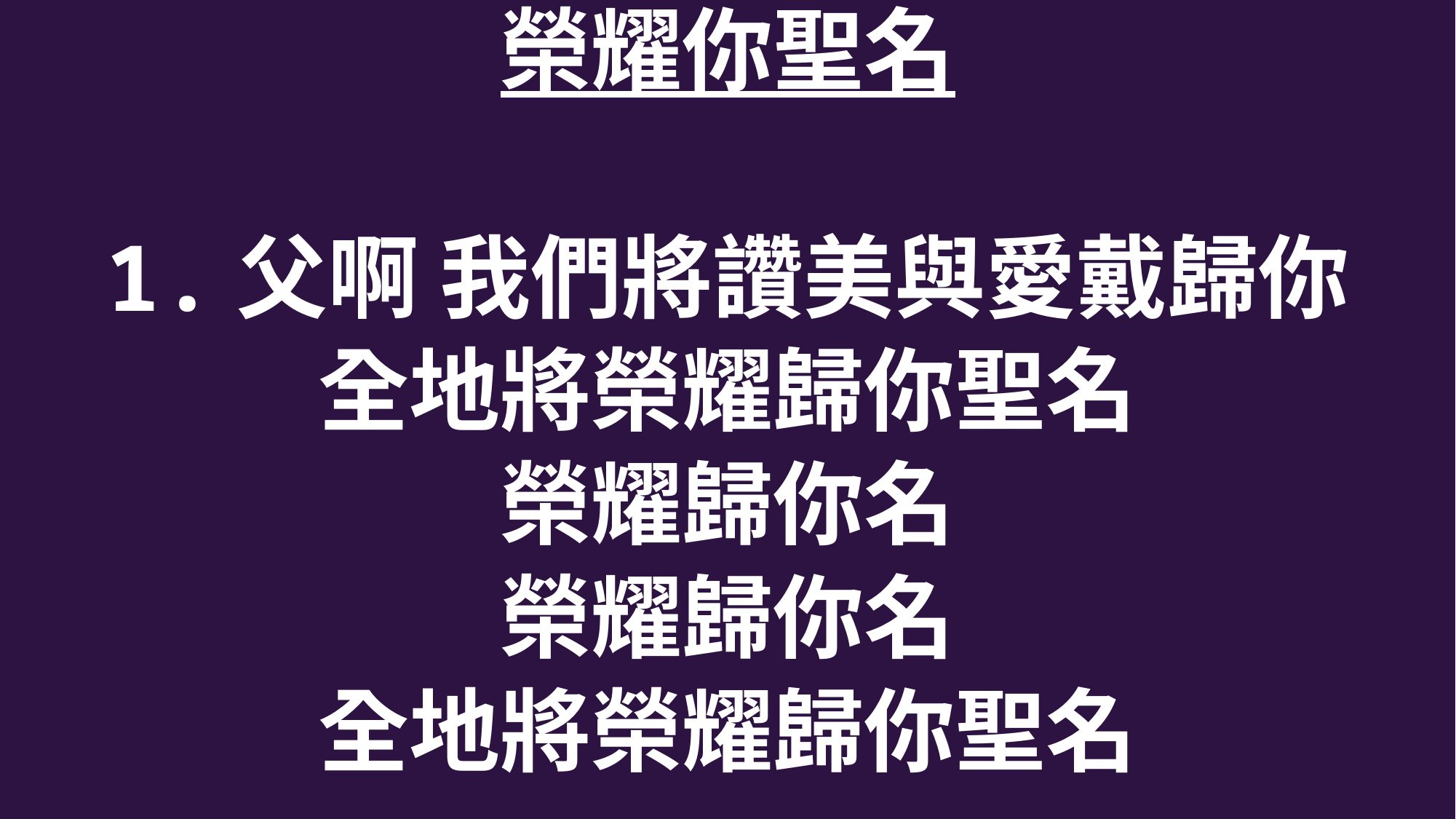

榮耀你聖名

1.父啊 我們將讚美與愛戴歸你
全地將榮耀歸你聖名
榮耀歸你名
榮耀歸你名
全地將榮耀歸你聖名